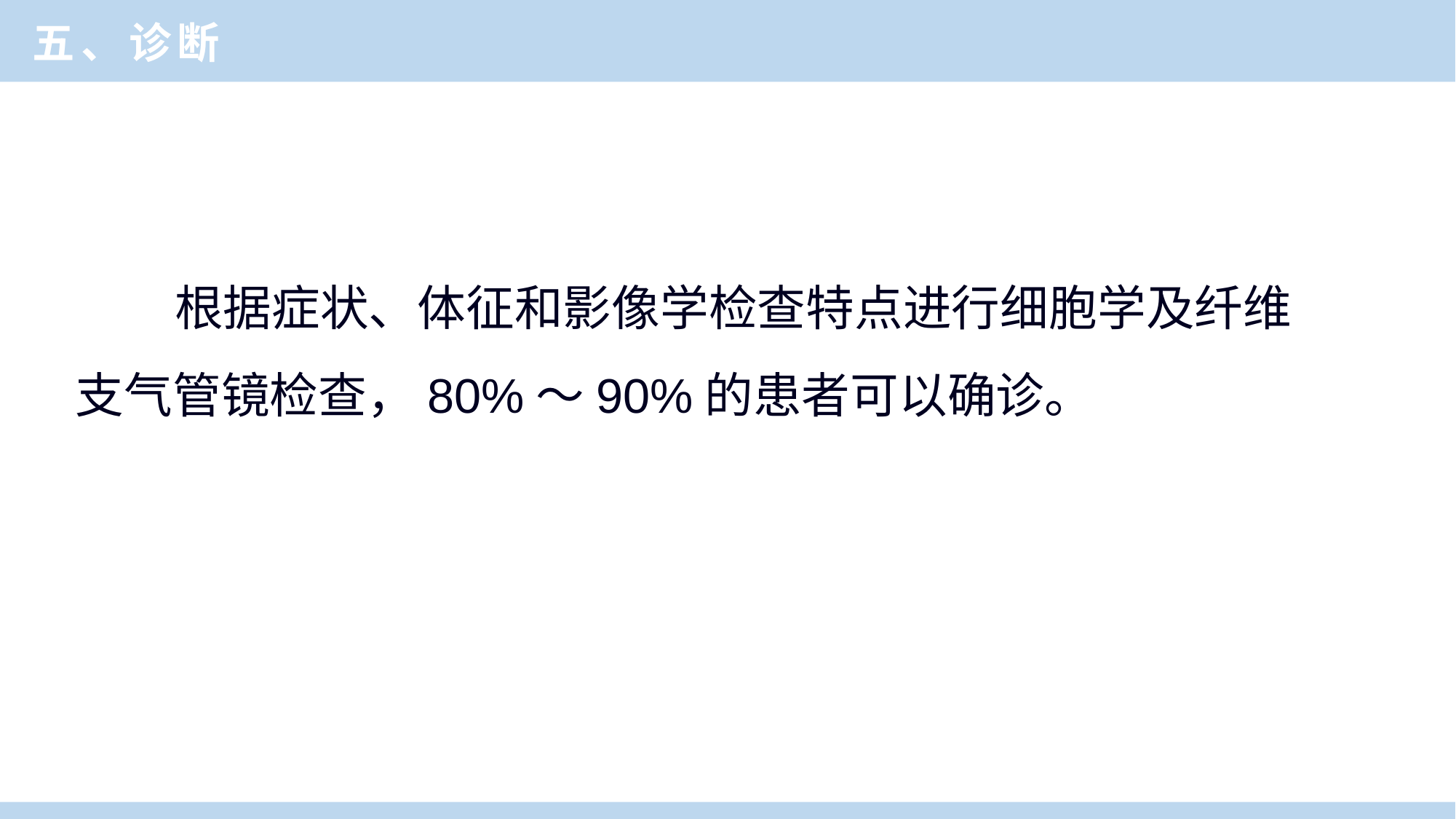

五、诊断
        根据症状、体征和影像学检查特点进行细胞学及纤维
支气管镜检查，80%～90%的患者可以确诊。